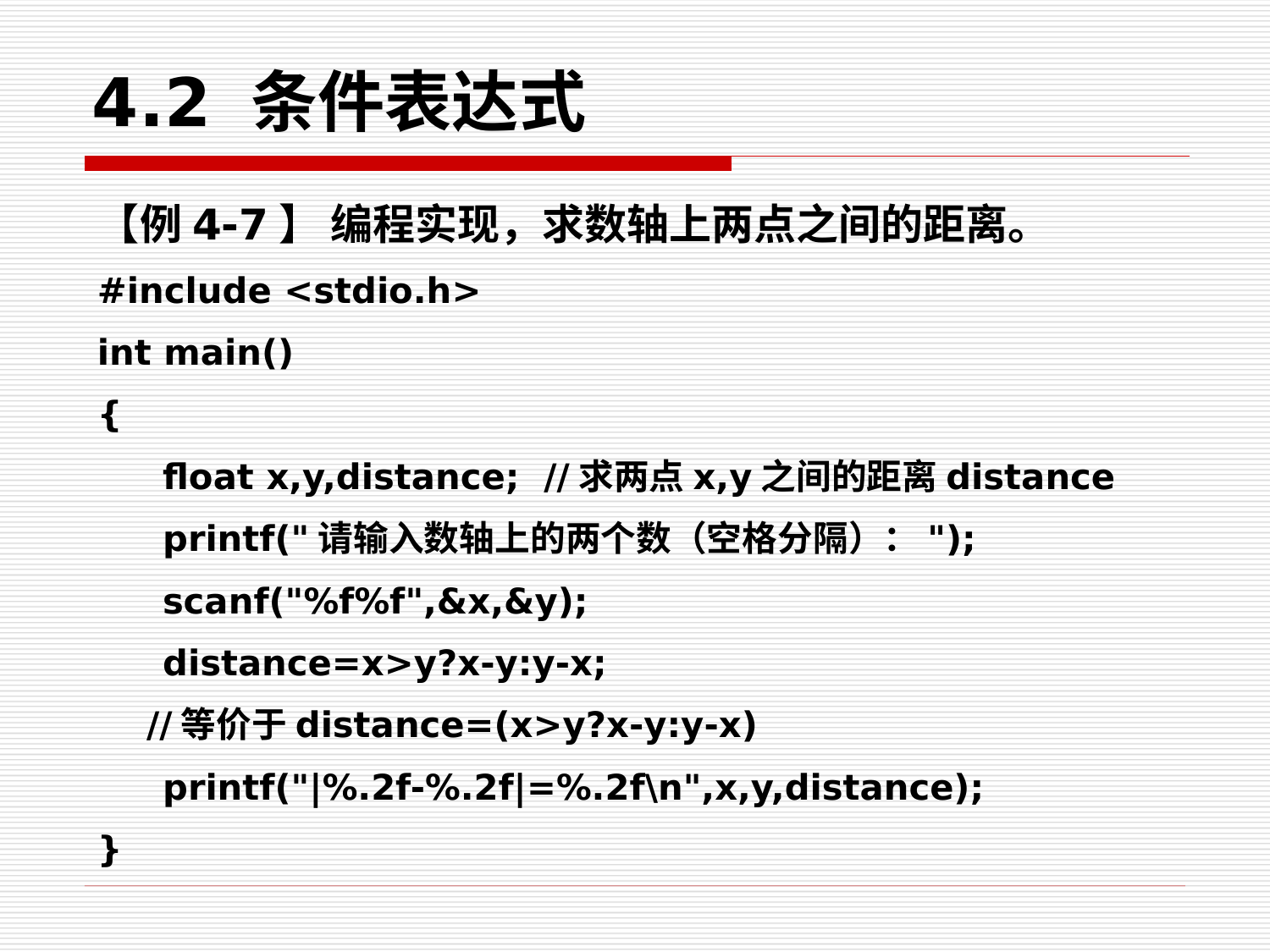

# 4.2 条件表达式
【例4-7】 编程实现，求数轴上两点之间的距离。
#include <stdio.h>
int main()
{
	float x,y,distance;  //求两点x,y之间的距离distance
	printf("请输入数轴上的两个数（空格分隔）：");
	scanf("%f%f",&x,&y);
	distance=x>y?x-y:y-x;
    //等价于distance=(x>y?x-y:y-x)
	printf("|%.2f-%.2f|=%.2f\n",x,y,distance);
}